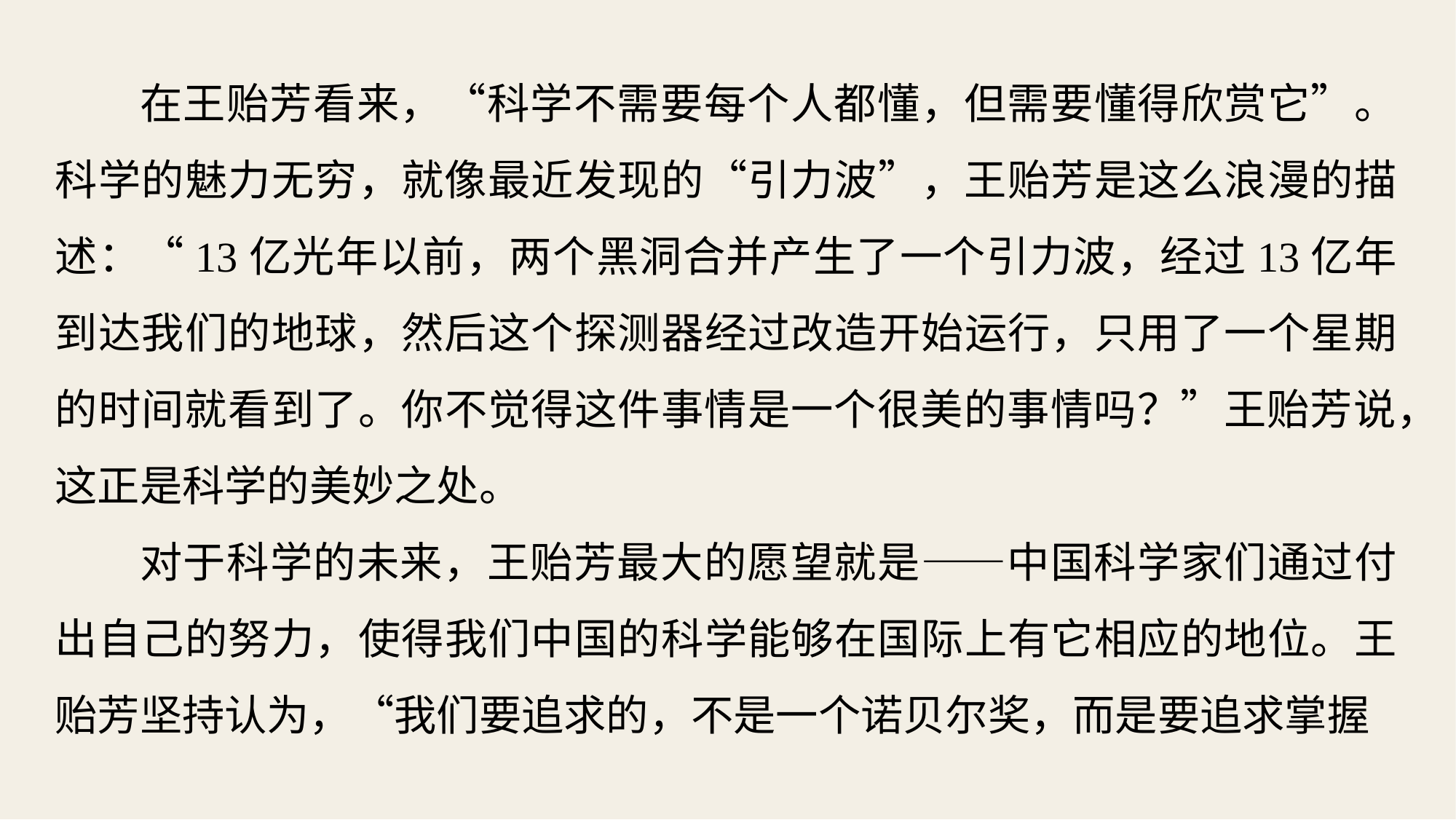

在王贻芳看来，“科学不需要每个人都懂，但需要懂得欣赏它”。科学的魅力无穷，就像最近发现的“引力波”，王贻芳是这么浪漫的描述：“13亿光年以前，两个黑洞合并产生了一个引力波，经过13亿年到达我们的地球，然后这个探测器经过改造开始运行，只用了一个星期的时间就看到了。你不觉得这件事情是一个很美的事情吗？”王贻芳说，这正是科学的美妙之处。
对于科学的未来，王贻芳最大的愿望就是——中国科学家们通过付出自己的努力，使得我们中国的科学能够在国际上有它相应的地位。王贻芳坚持认为，“我们要追求的，不是一个诺贝尔奖，而是要追求掌握